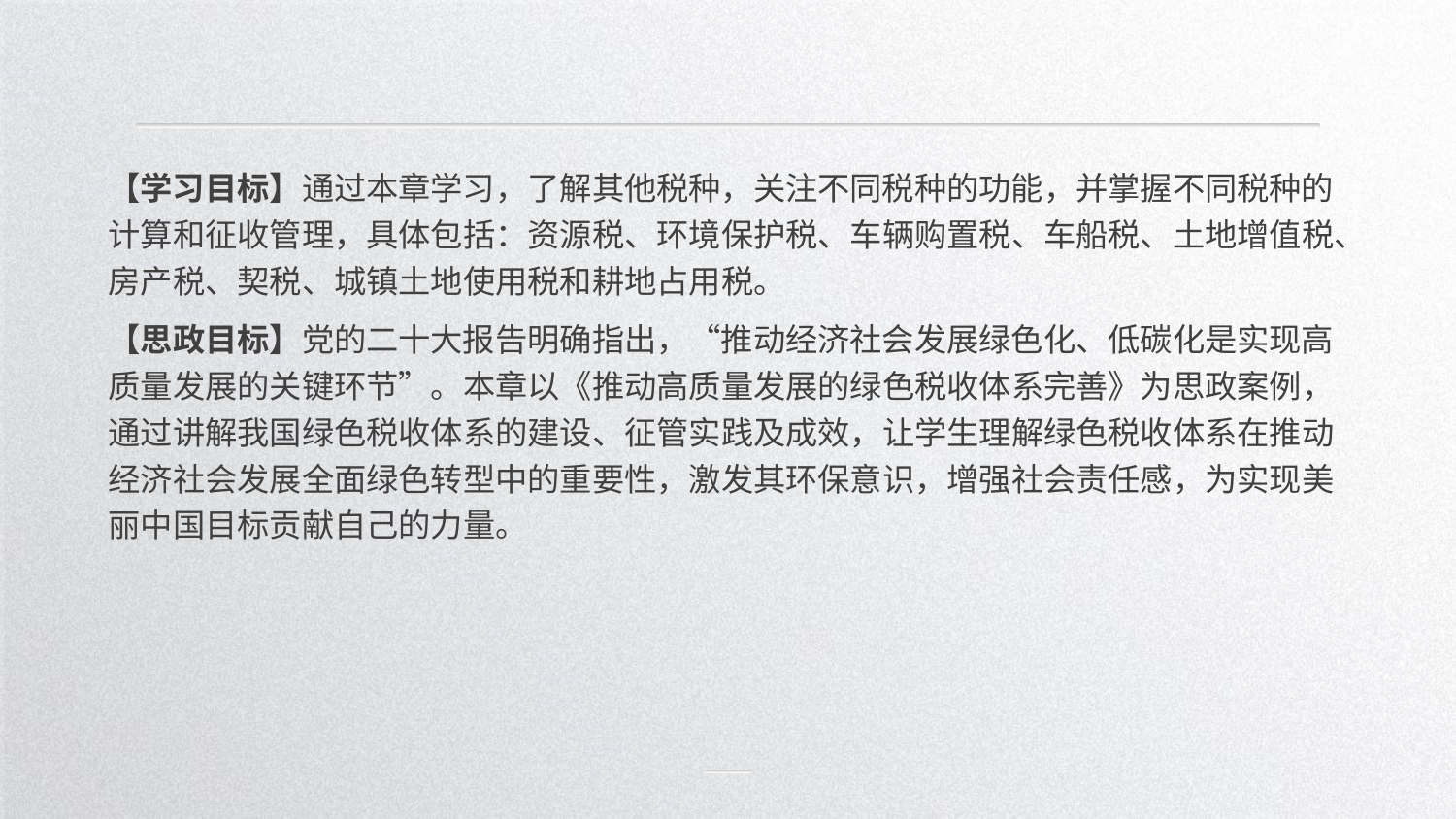

【学习目标】通过本章学习，了解其他税种，关注不同税种的功能，并掌握不同税种的计算和征收管理，具体包括：资源税、环境保护税、车辆购置税、车船税、土地增值税、房产税、契税、城镇土地使用税和耕地占用税。
【思政目标】党的二十大报告明确指出，“推动经济社会发展绿色化、低碳化是实现高质量发展的关键环节”。本章以《推动高质量发展的绿色税收体系完善》为思政案例，通过讲解我国绿色税收体系的建设、征管实践及成效，让学生理解绿色税收体系在推动经济社会发展全面绿色转型中的重要性，激发其环保意识，增强社会责任感，为实现美丽中国目标贡献自己的力量。